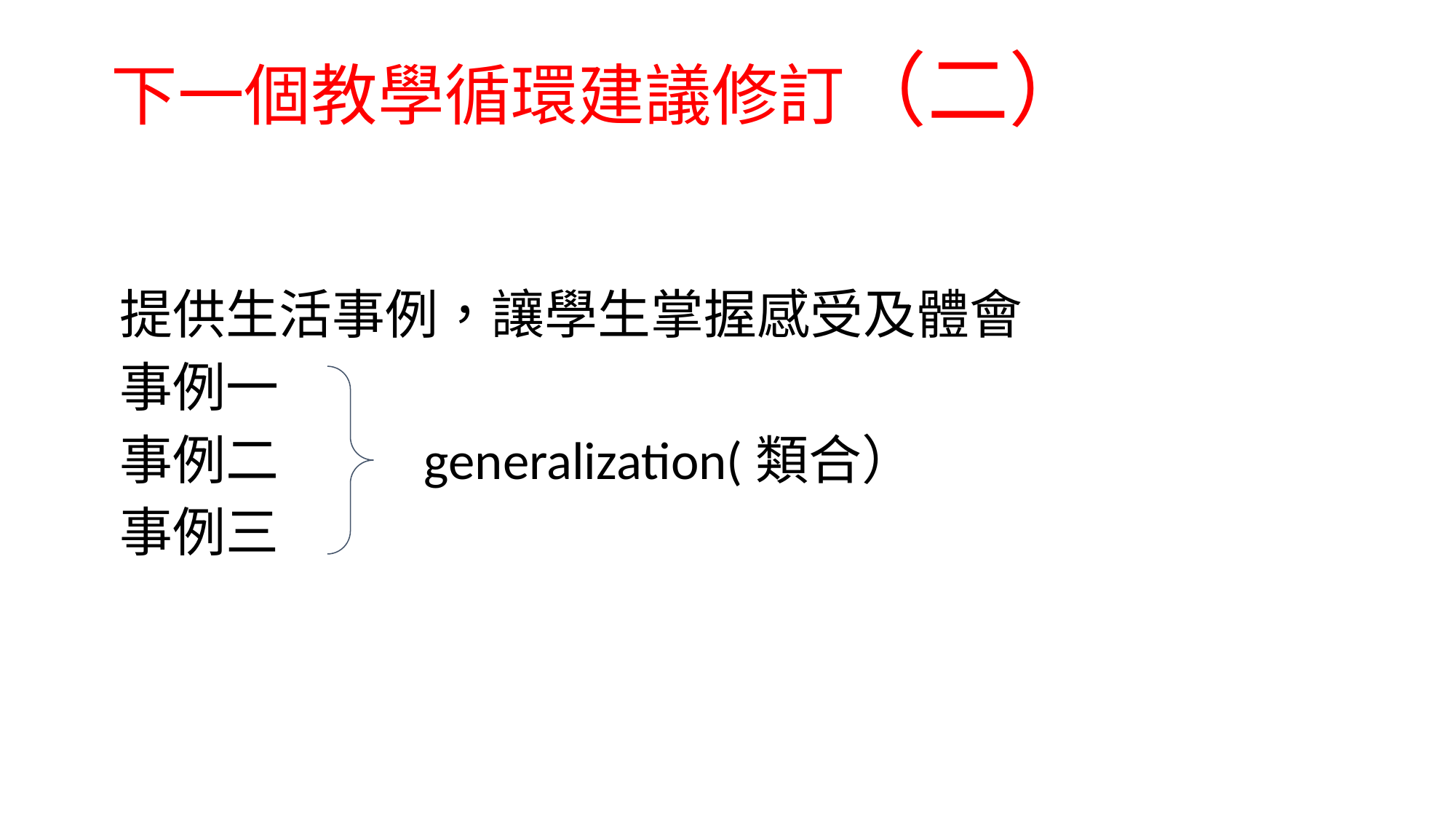

# 下一個教學循環建議修訂（二）

提供生活事例，讓學生掌握感受及體會
事例一
事例二           generalization(類合）
事例三